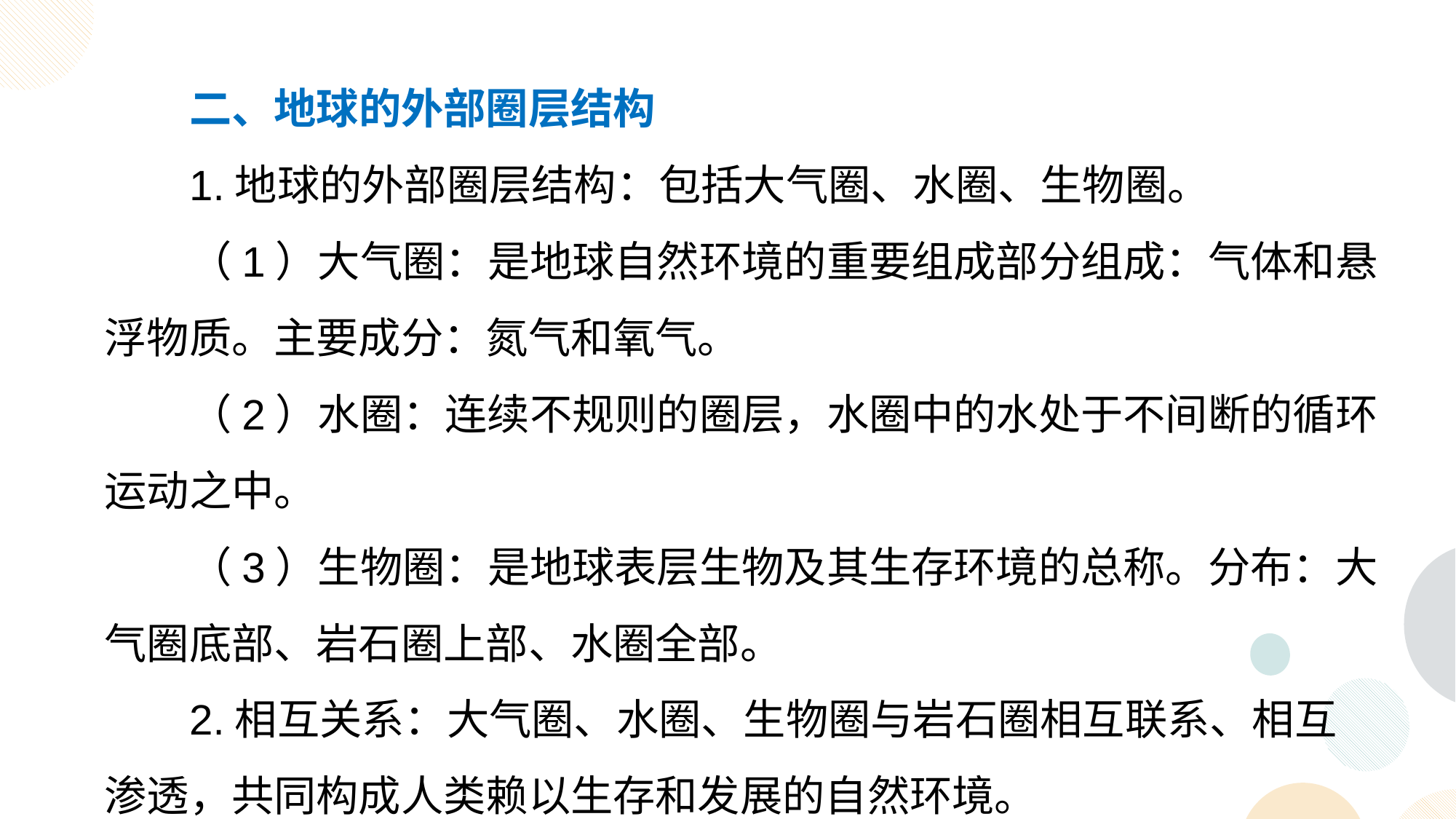

二、地球的外部圈层结构
1.地球的外部圈层结构：包括大气圈、水圈、生物圈。
（1）大气圈：是地球自然环境的重要组成部分组成：气体和悬浮物质。主要成分：氮气和氧气。
（2）水圈：连续不规则的圈层，水圈中的水处于不间断的循环运动之中。
（3）生物圈：是地球表层生物及其生存环境的总称。分布：大气圈底部、岩石圈上部、水圈全部。
2.相互关系：大气圈、水圈、生物圈与岩石圈相互联系、相互渗透，共同构成人类赖以生存和发展的自然环境。